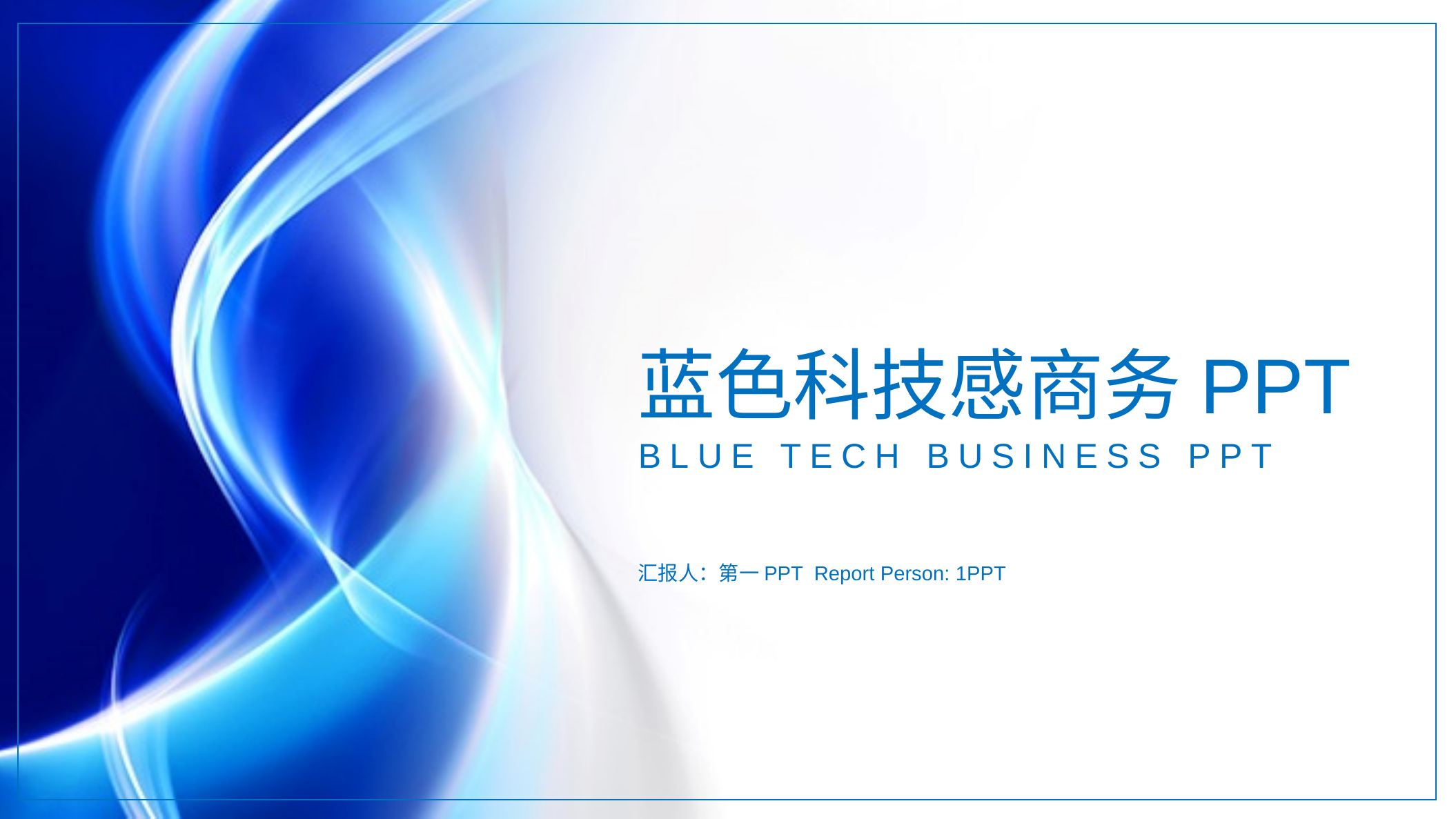

蓝色科技感商务PPT
BLUE TECH BUSINESS PPT
汇报人：第一PPT  Report Person: 1PPT